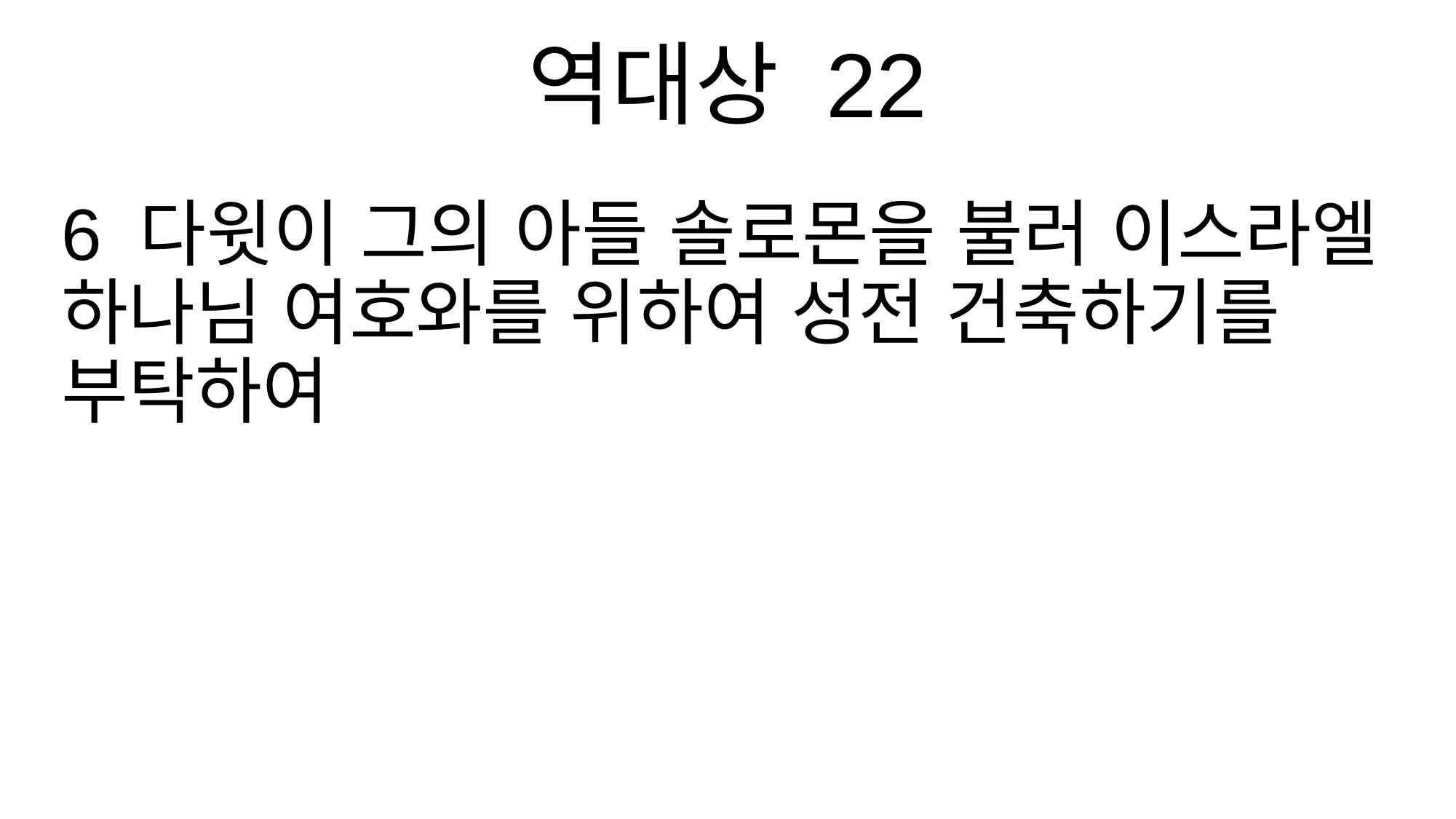

역대상 22
6 다윗이 그의 아들 솔로몬을 불러 이스라엘 하나님 여호와를 위하여 성전 건축하기를 부탁하여